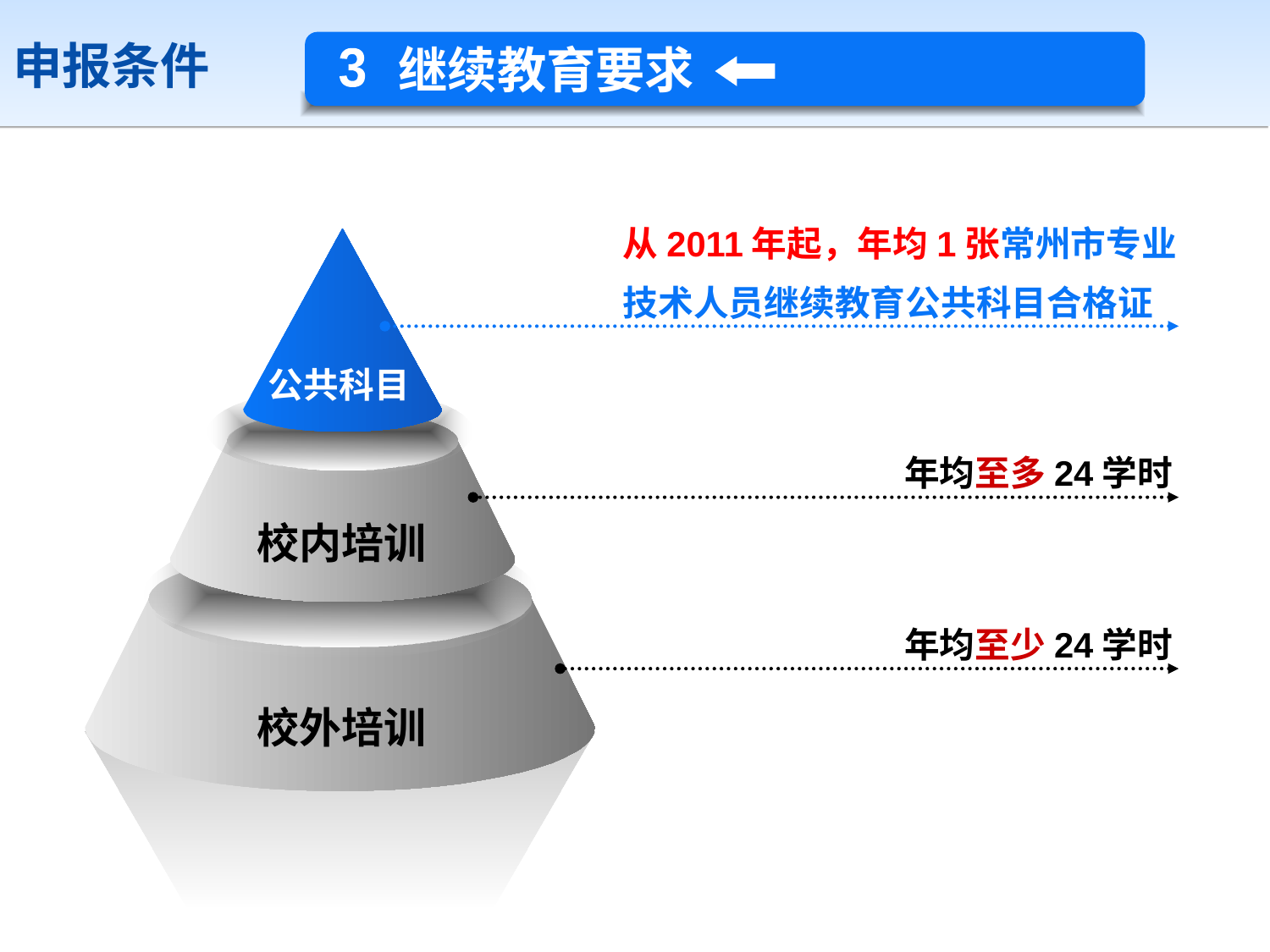

申报条件

继续教育要求
3

从2011年起，年均1张常州市专业技术人员继续教育公共科目合格证

公共科目

年均至多24学时
校内培训

年均至少24学时
校外培训